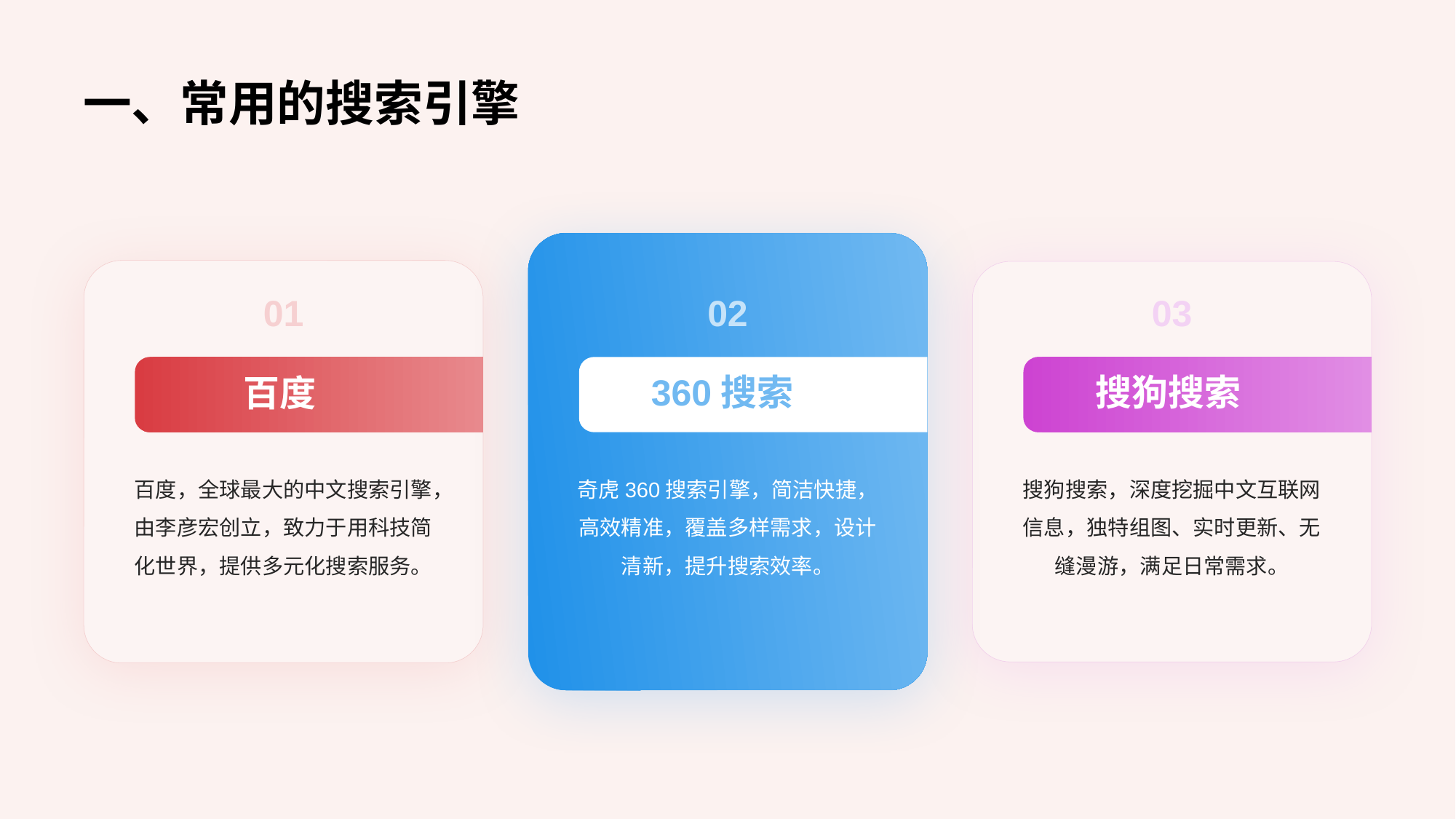

一、常用的搜索引擎

01
02
03
360搜索
搜狗搜索
百度
百度，全球最大的中文搜索引擎，由李彦宏创立，致力于用科技简化世界，提供多元化搜索服务。
奇虎360搜索引擎，简洁快捷，高效精准，覆盖多样需求，设计清新，提升搜索效率。
搜狗搜索，深度挖掘中文互联网信息，独特组图、实时更新、无缝漫游，满足日常需求。